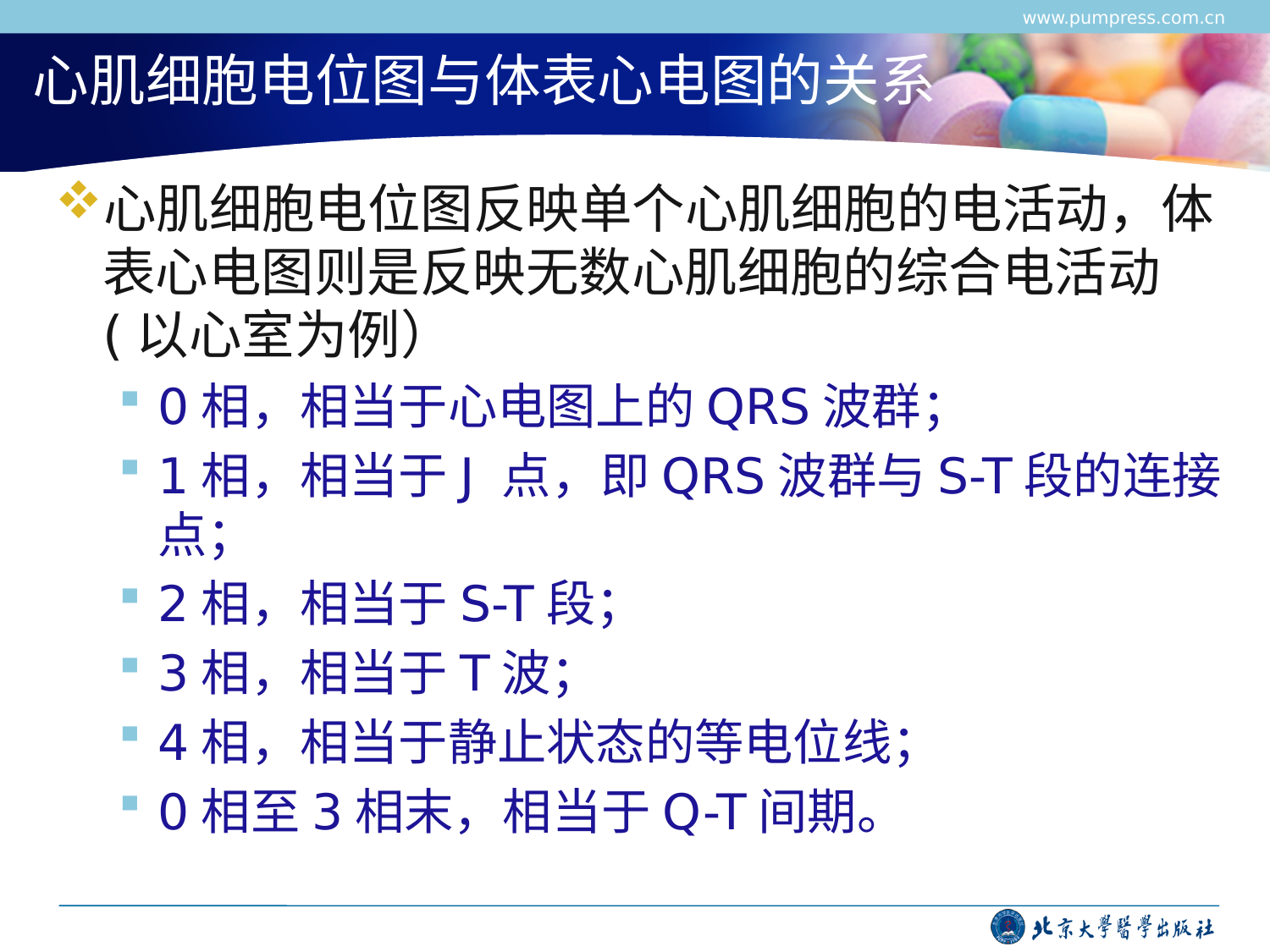

www.pumpress.com.cn
# 心肌细胞电位图与体表心电图的关系
心肌细胞电位图反映单个心肌细胞的电活动，体表心电图则是反映无数心肌细胞的综合电活动(以心室为例）
0相，相当于心电图上的QRS波群；
1相，相当于J 点，即QRS波群与S-T段的连接点；
2相，相当于S-T段；
3相，相当于T波；
4相，相当于静止状态的等电位线；
0相至3相末，相当于Q-T间期。